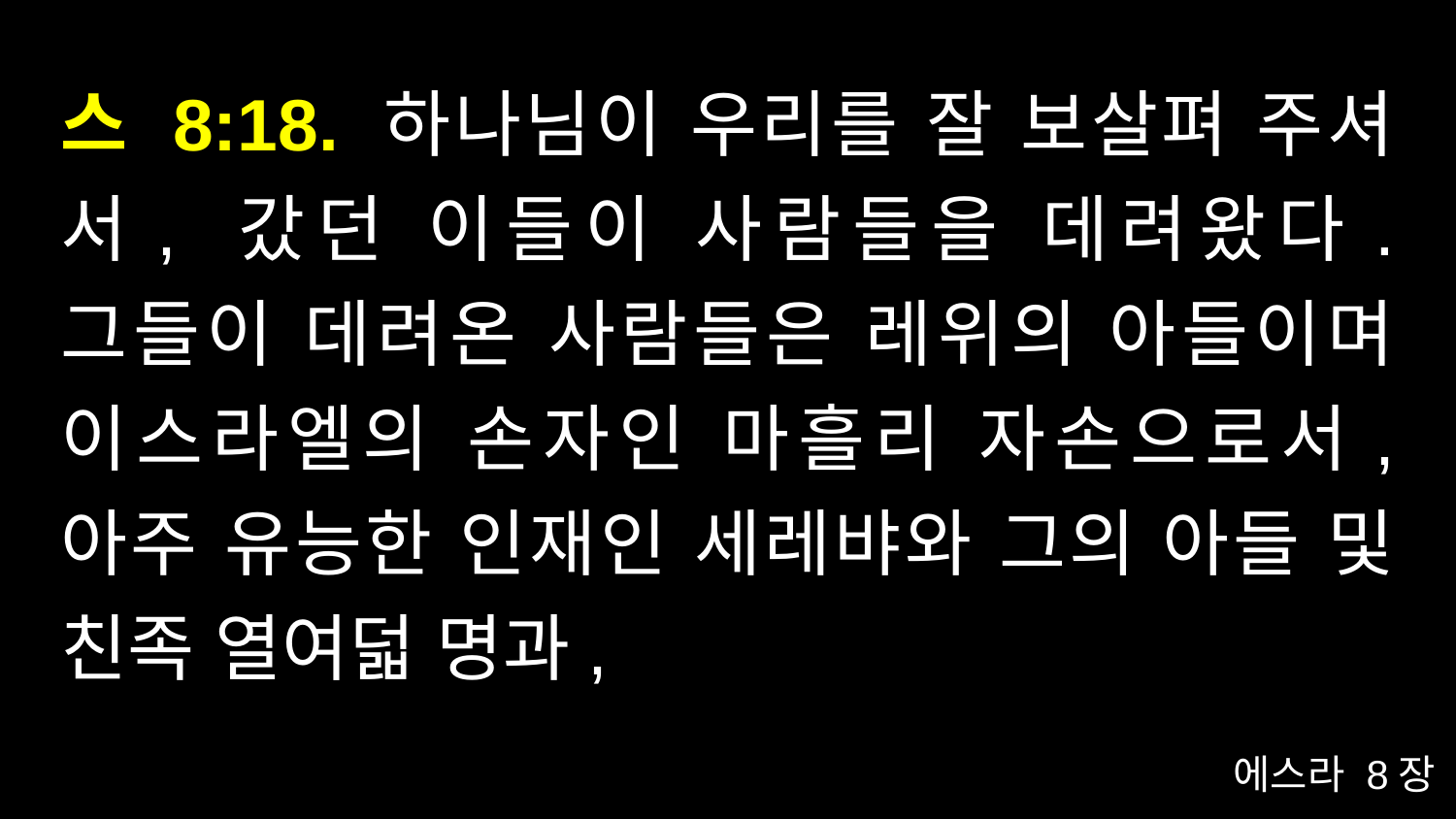

# 스 8:18. 하나님이 우리를 잘 보살펴 주셔서, 갔던 이들이 사람들을 데려왔다. 그들이 데려온 사람들은 레위의 아들이며 이스라엘의 손자인 마흘리 자손으로서, 아주 유능한 인재인 세레뱌와 그의 아들 및 친족 열여덟 명과,
에스라 8장